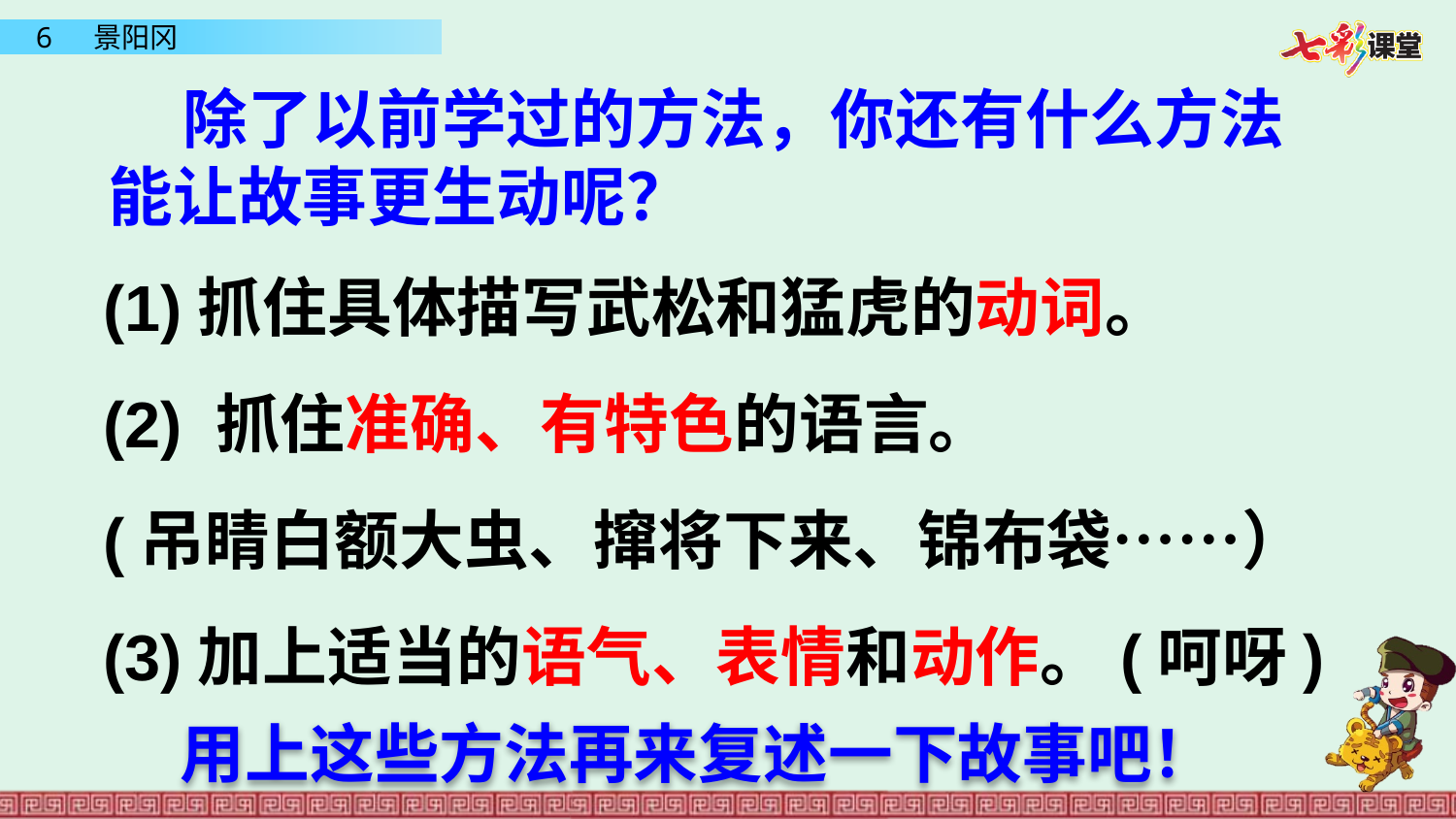

除了以前学过的方法，你还有什么方法能让故事更生动呢？
    (1)抓住具体描写武松和猛虎的动词。
    (2) 抓住准确、有特色的语言。
    (吊睛白额大虫、撺将下来、锦布袋……）
    (3)加上适当的语气、表情和动作。(呵呀)
用上这些方法再来复述一下故事吧！